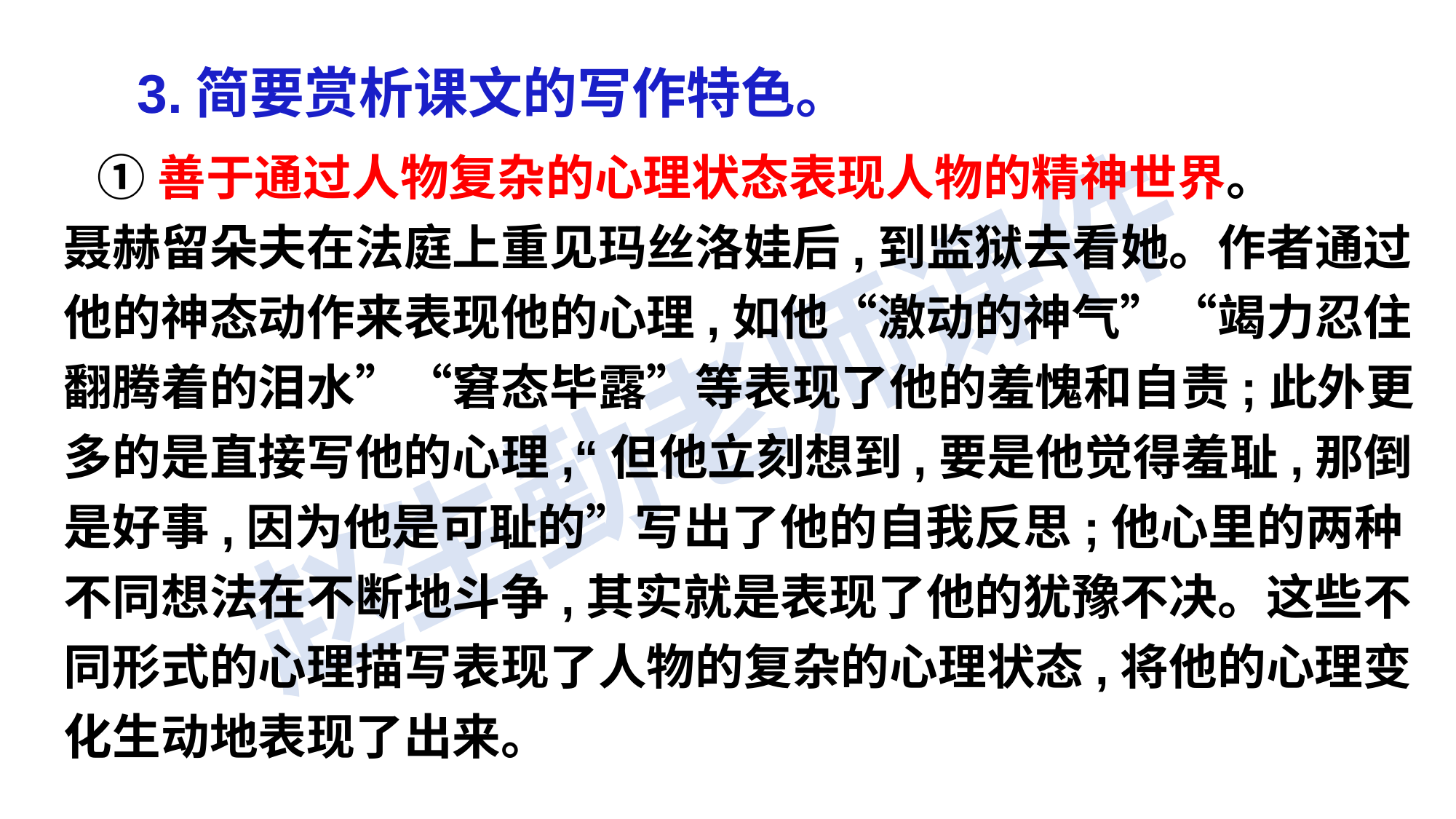

3.简要赏析课文的写作特色。
   ①善于通过人物复杂的心理状态表现人物的精神世界。
聂赫留朵夫在法庭上重见玛丝洛娃后,到监狱去看她。作者通过他的神态动作来表现他的心理,如他“激动的神气”“竭力忍住翻腾着的泪水”“窘态毕露”等表现了他的羞愧和自责;此外更多的是直接写他的心理,“但他立刻想到,要是他觉得羞耻,那倒是好事,因为他是可耻的”写出了他的自我反思;他心里的两种不同想法在不断地斗争,其实就是表现了他的犹豫不决。这些不同形式的心理描写表现了人物的复杂的心理状态,将他的心理变化生动地表现了出来。